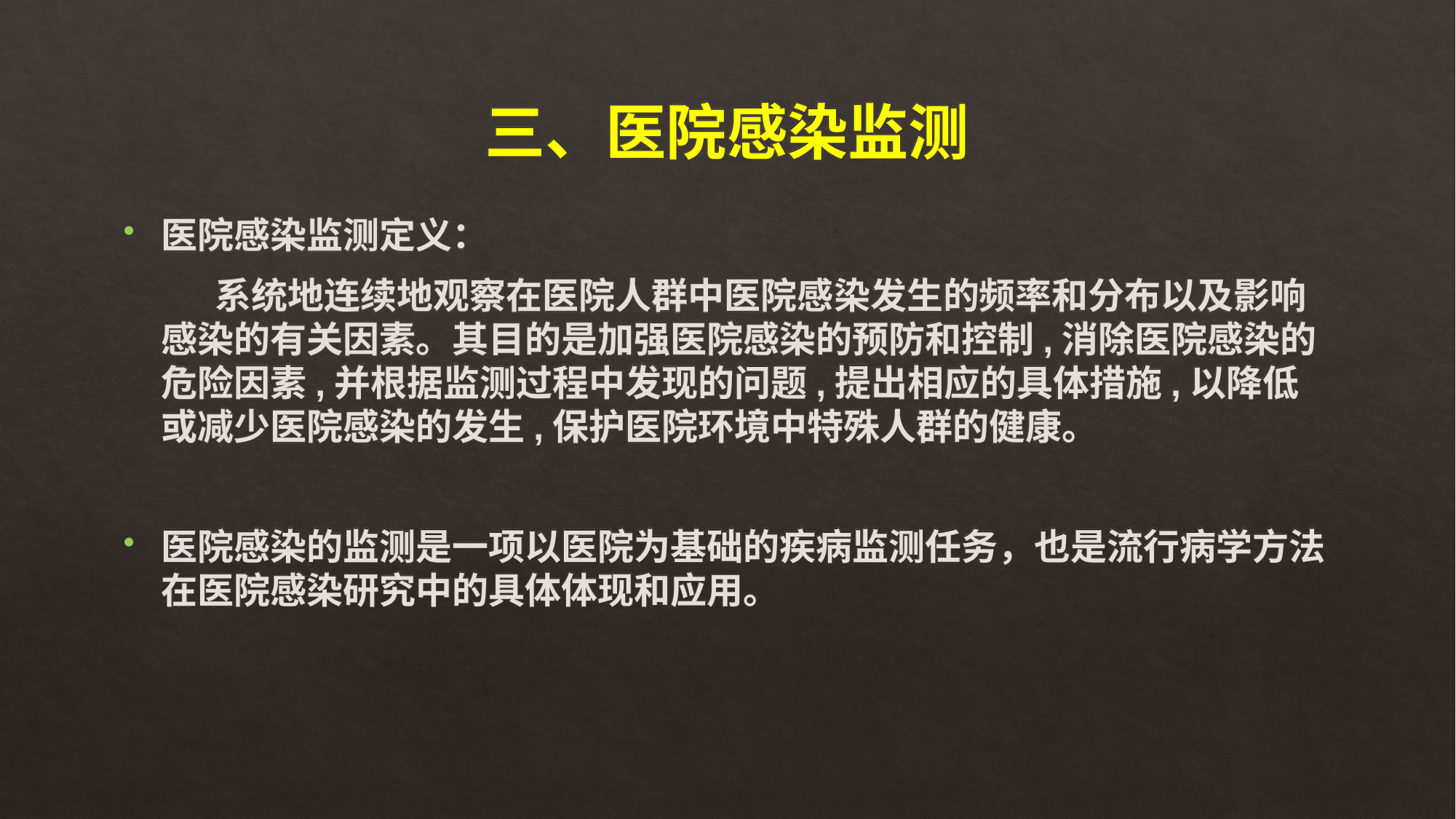

# 三、医院感染监测
医院感染监测定义：
          系统地连续地观察在医院人群中医院感染发生的频率和分布以及影响感染的有关因素。其目的是加强医院感染的预防和控制,消除医院感染的危险因素,并根据监测过程中发现的问题,提出相应的具体措施,以降低或减少医院感染的发生,保护医院环境中特殊人群的健康。

医院感染的监测是一项以医院为基础的疾病监测任务，也是流行病学方法在医院感染研究中的具体体现和应用。